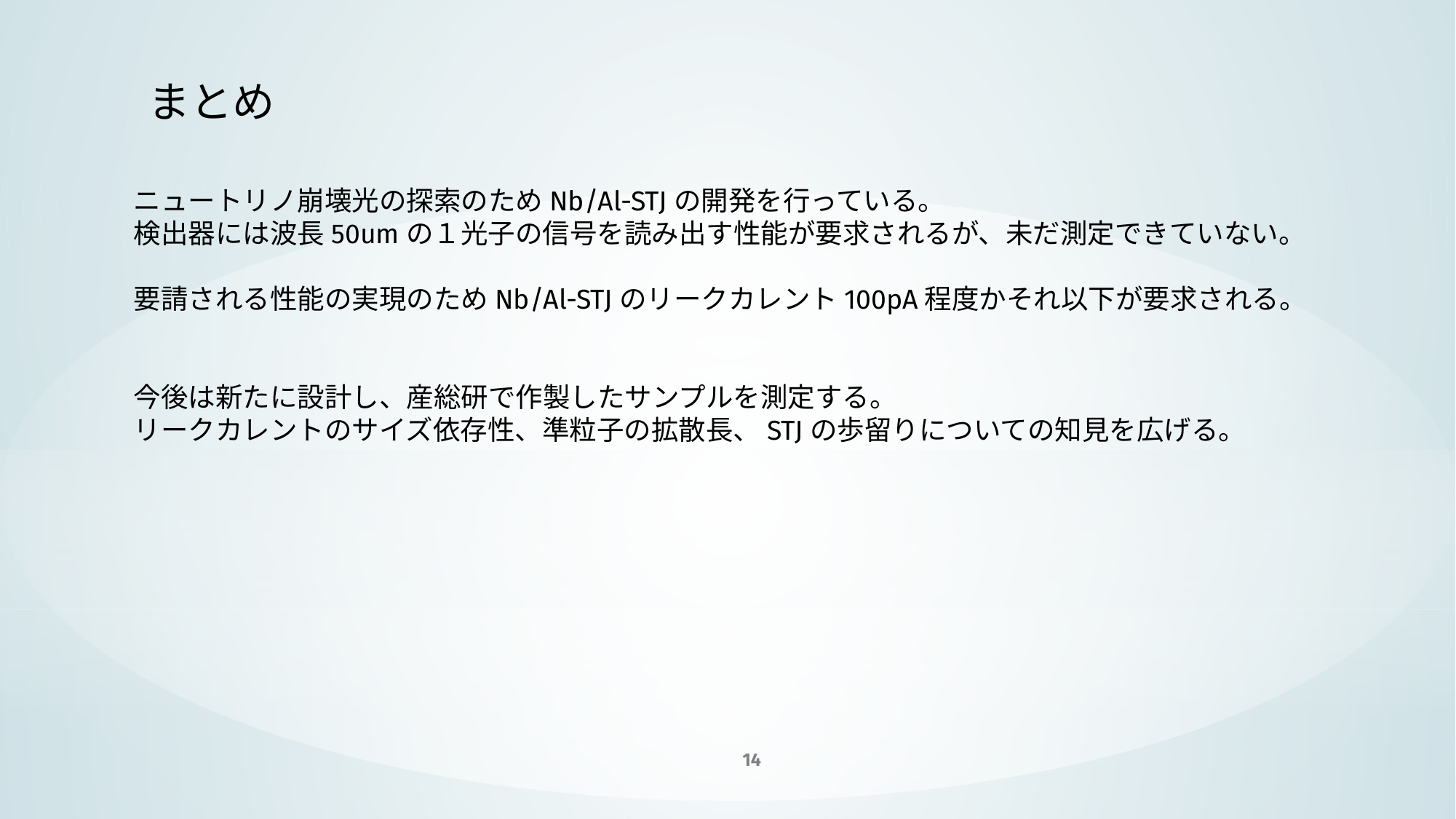

まとめ
ニュートリノ崩壊光の探索のためNb/Al-STJの開発を行っている。
検出器には波長50umの１光子の信号を読み出す性能が要求されるが、未だ測定できていない。

要請される性能の実現のためNb/Al-STJのリークカレント100pA程度かそれ以下が要求される。

今後は新たに設計し、産総研で作製したサンプルを測定する。
リークカレントのサイズ依存性、準粒子の拡散長、STJの歩留りについての知見を広げる。
14